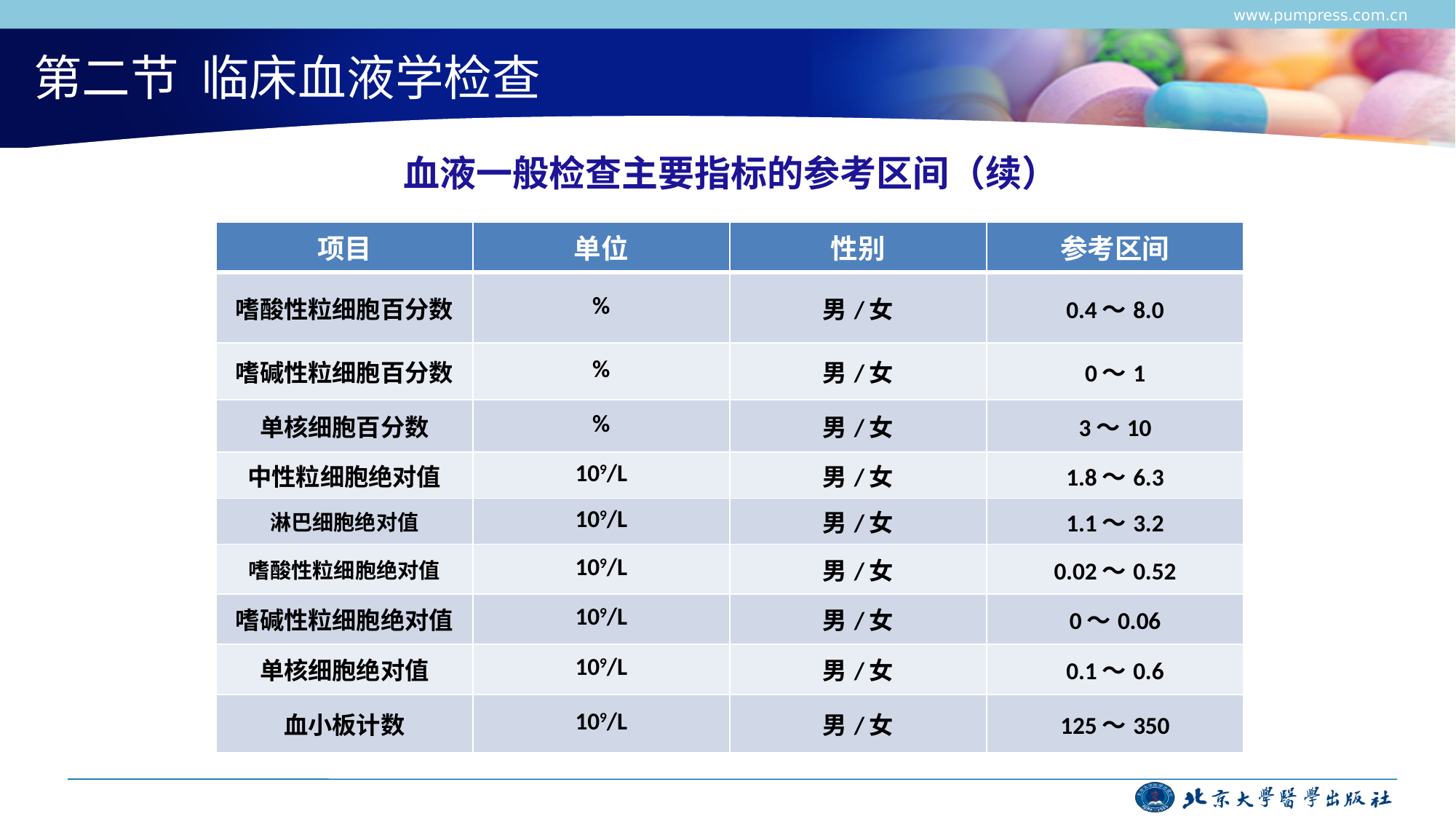

www.pumpress.com.cn
# 第二节  临床血液学检查
血液一般检查主要指标的参考区间（续）

| 项目 | 单位 | 性别 | 参考区间 |
| --- | --- | --- | --- |
| 嗜酸性粒细胞百分数 | % | 男/女 | 0.4～8.0 |
| 嗜碱性粒细胞百分数 | % | 男/女 | 0～1 |
| 单核细胞百分数 | % | 男/女 | 3～10 |
| 中性粒细胞绝对值 | 109/L | 男/女 | 1.8～6.3 |
| 淋巴细胞绝对值 | 109/L | 男/女 | 1.1～3.2 |
| 嗜酸性粒细胞绝对值 | 109/L | 男/女 | 0.02～0.52 |
| 嗜碱性粒细胞绝对值 | 109/L | 男/女 | 0～0.06 |
| 单核细胞绝对值 | 109/L | 男/女 | 0.1～0.6 |
| 血小板计数 | 109/L | 男/女 | 125～350 |